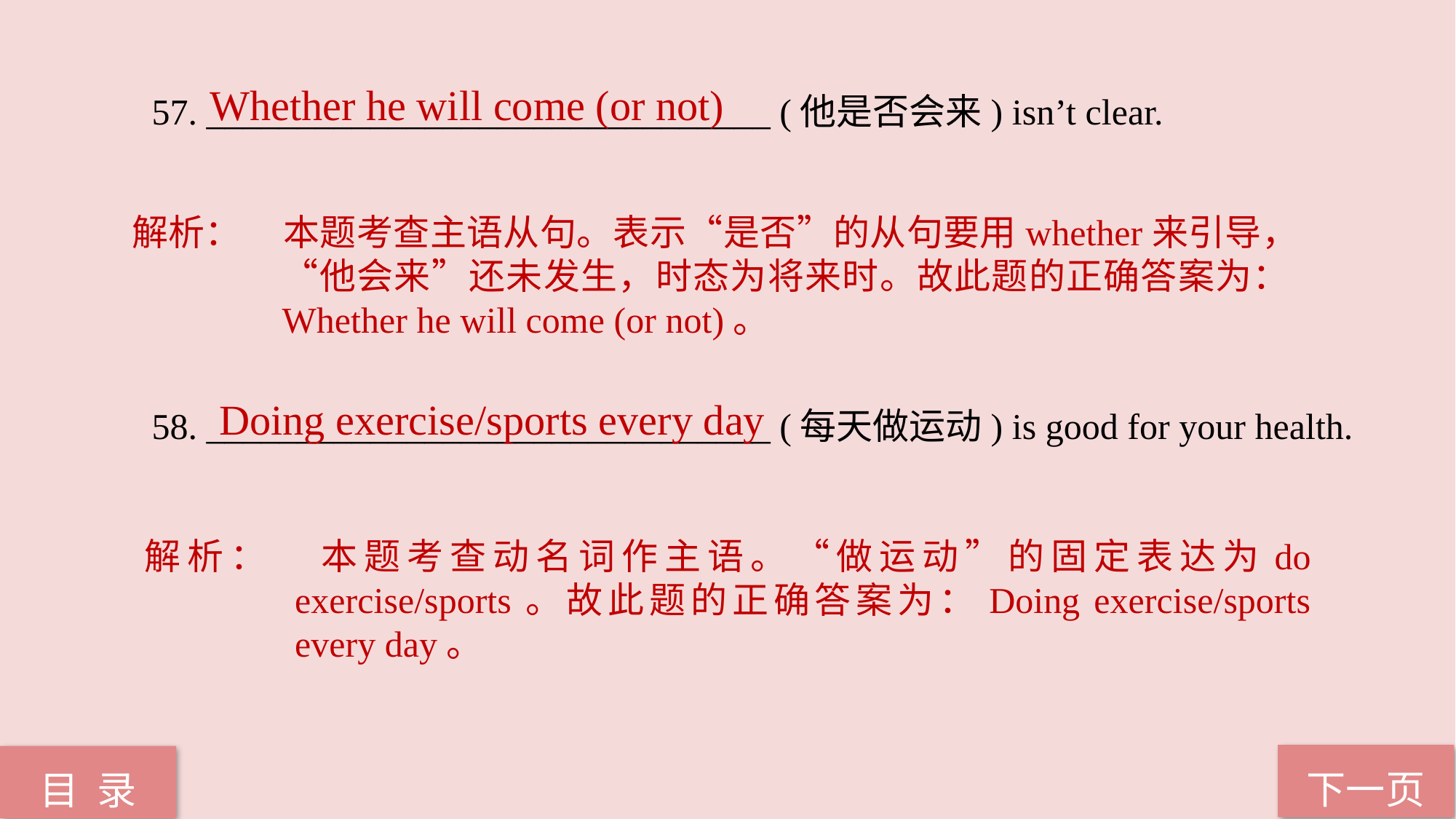

Whether he will come (or not)
57. _______________________________ (他是否会来) isn’t clear.

58. _______________________________ (每天做运动) is good for your health.
解析：	本题考查主语从句。表示“是否”的从句要用whether来引导，“他会来”还未发生，时态为将来时。故此题的正确答案为：Whether he will come (or not)。
Doing exercise/sports every day
解析：	本题考查动名词作主语。“做运动”的固定表达为do exercise/sports。故此题的正确答案为：Doing exercise/sports every day。